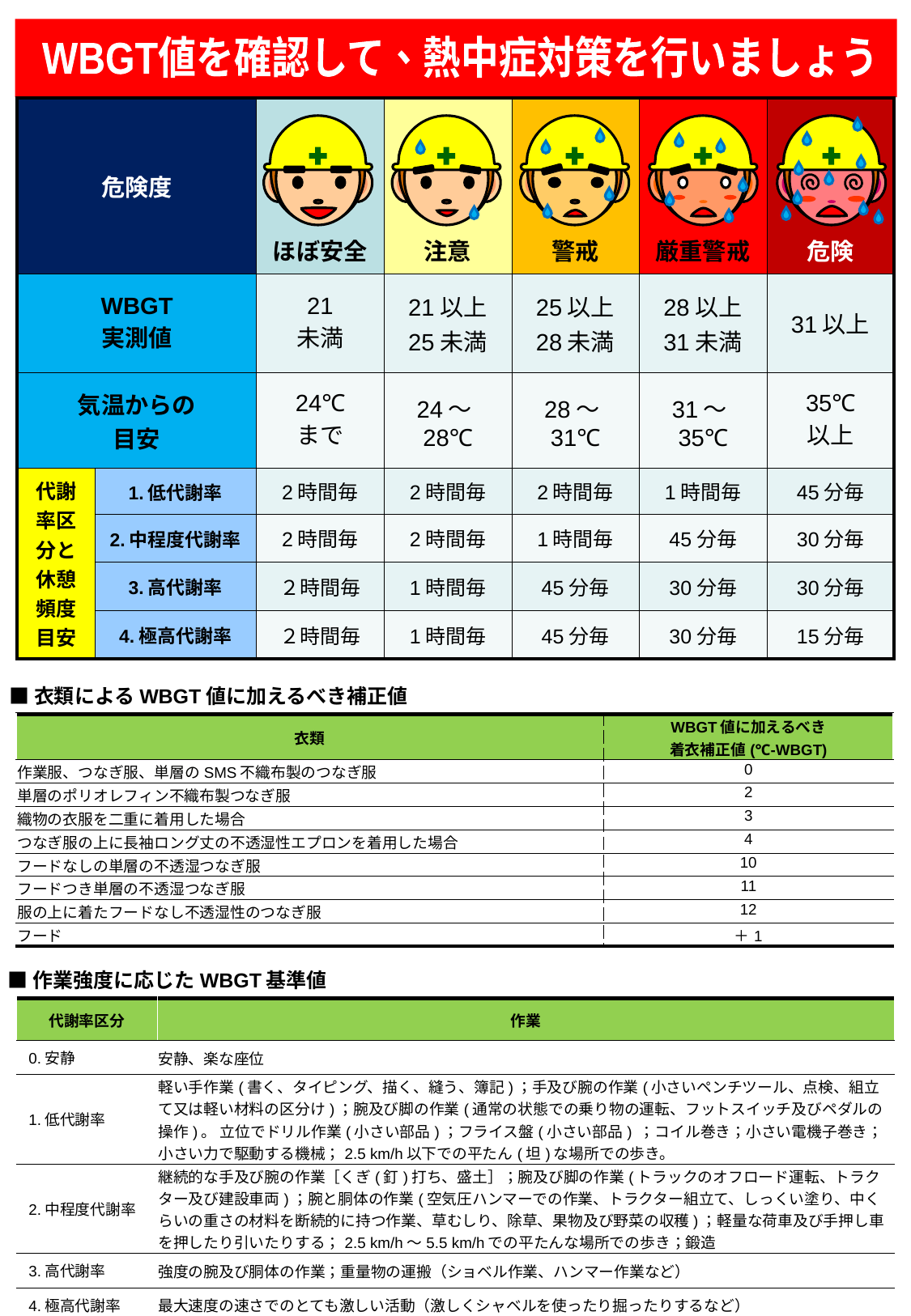

WBGT値を確認して、熱中症対策を行いましょう
| 危険度 |  | ほぼ安全 | 注意 | 警戒 | 厳重警戒 | 危険 |
| --- | --- | --- | --- | --- | --- | --- |
| WBGT 実測値 |  | 21 未満 | 21以上 25未満 | 25以上 28未満 | 28以上 31未満 | 31以上 |
| 気温からの 目安 |  | 24℃ まで | 24～28℃ | 28～31℃ | 31～35℃ | 35℃ 以上 |
| 代謝率区分と 休憩頻度目安 | 1.低代謝率 | 2時間毎 | 2時間毎 | 2時間毎 | 1時間毎 | 45分毎 |
|  | 2.中程度代謝率 | 2時間毎 | 2時間毎 | 1時間毎 | 45分毎 | 30分毎 |
|  | 3.高代謝率 | ２時間毎 | 1時間毎 | 45分毎 | 30分毎 | 30分毎 |
|  | 4.極高代謝率 | ２時間毎 | 1時間毎 | 45分毎 | 30分毎 | 15分毎 |

■衣類によるWBGT値に加えるべき補正値
| 衣類 | WBGT値に加えるべき 着衣補正値(℃-WBGT) |
| --- | --- |
| 作業服、つなぎ服、単層のSMS不織布製のつなぎ服 | 0 |
| 単層のポリオレフィン不織布製つなぎ服 | 2 |
| 織物の衣服を二重に着用した場合 | 3 |
| つなぎ服の上に長袖ロング丈の不透湿性エプロンを着用した場合 | 4 |
| フードなしの単層の不透湿つなぎ服 | 10 |
| フードつき単層の不透湿つなぎ服 | 11 |
| 服の上に着たフードなし不透湿性のつなぎ服 | 12 |
| フード | ＋1 |
■作業強度に応じたWBGT基準値
| 代謝率区分 | 作業 |
| --- | --- |
| 0.安静 | 安静、楽な座位 |
| 1.低代謝率 | 軽い手作業(書く、タイピング、描く、縫う、簿記)；手及び腕の作業(小さいペンチツール、点検、組立て又は軽い材料の区分け)；腕及び脚の作業(通常の状態での乗り物の運転、フットスイッチ及びペダルの操作)。 立位でドリル作業(小さい部品)；フライス盤(小さい部品) ；コイル巻き；小さい電機子巻き；小さい力で駆動する機械；2.5 km/h以下での平たん(坦)な場所での歩き。 |
| 2.中程度代謝率 | 継続的な手及び腕の作業［くぎ(釘)打ち、盛土］；腕及び脚の作業(トラックのオフロード運転、トラクター及び建設車両)；腕と胴体の作業(空気圧ハンマーでの作業、トラクター組立て、しっくい塗り、中くらいの重さの材料を断続的に持つ作業、草むしり、除草、果物及び野菜の収穫)；軽量な荷車及び手押し車を押したり引いたりする；2.5 km/h～5.5 km/hでの平たんな場所での歩き；鍛造 |
| 3.高代謝率 | 強度の腕及び胴体の作業；重量物の運搬（ショベル作業、ハンマー作業など） |
| 4.極高代謝率 | 最大速度の速さでのとても激しい活動（激しくシャベルを使ったり掘ったりするなど） |